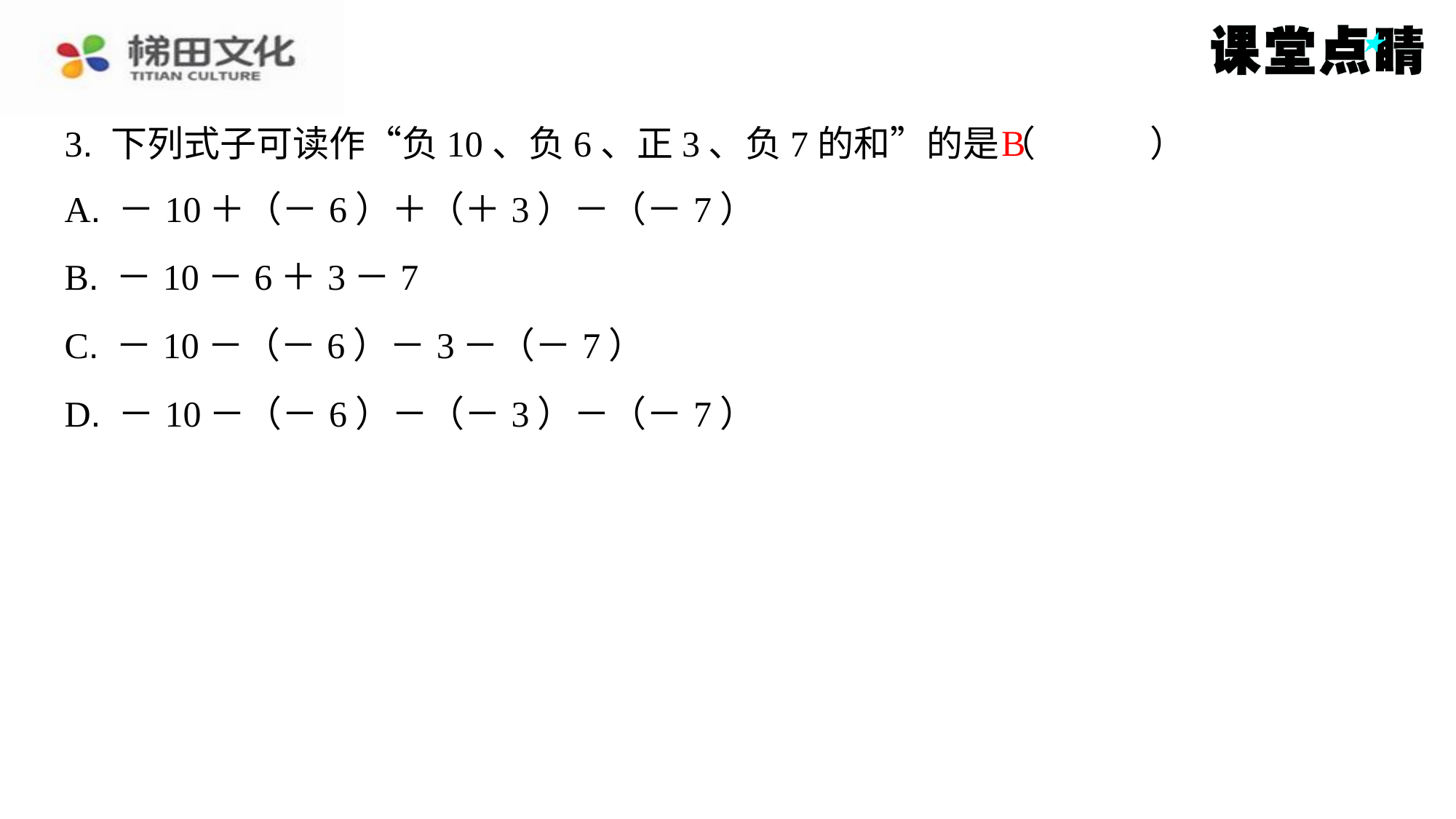

B
3. 下列式子可读作“负10、负6、正3、负7的和”的是（　B　）
| A. －10＋（－6）＋（＋3）－（－7） |
| --- |
| B. －10－6＋3－7 |
| C. －10－（－6）－3－（－7） |
| D. －10－（－6）－（－3）－（－7） |